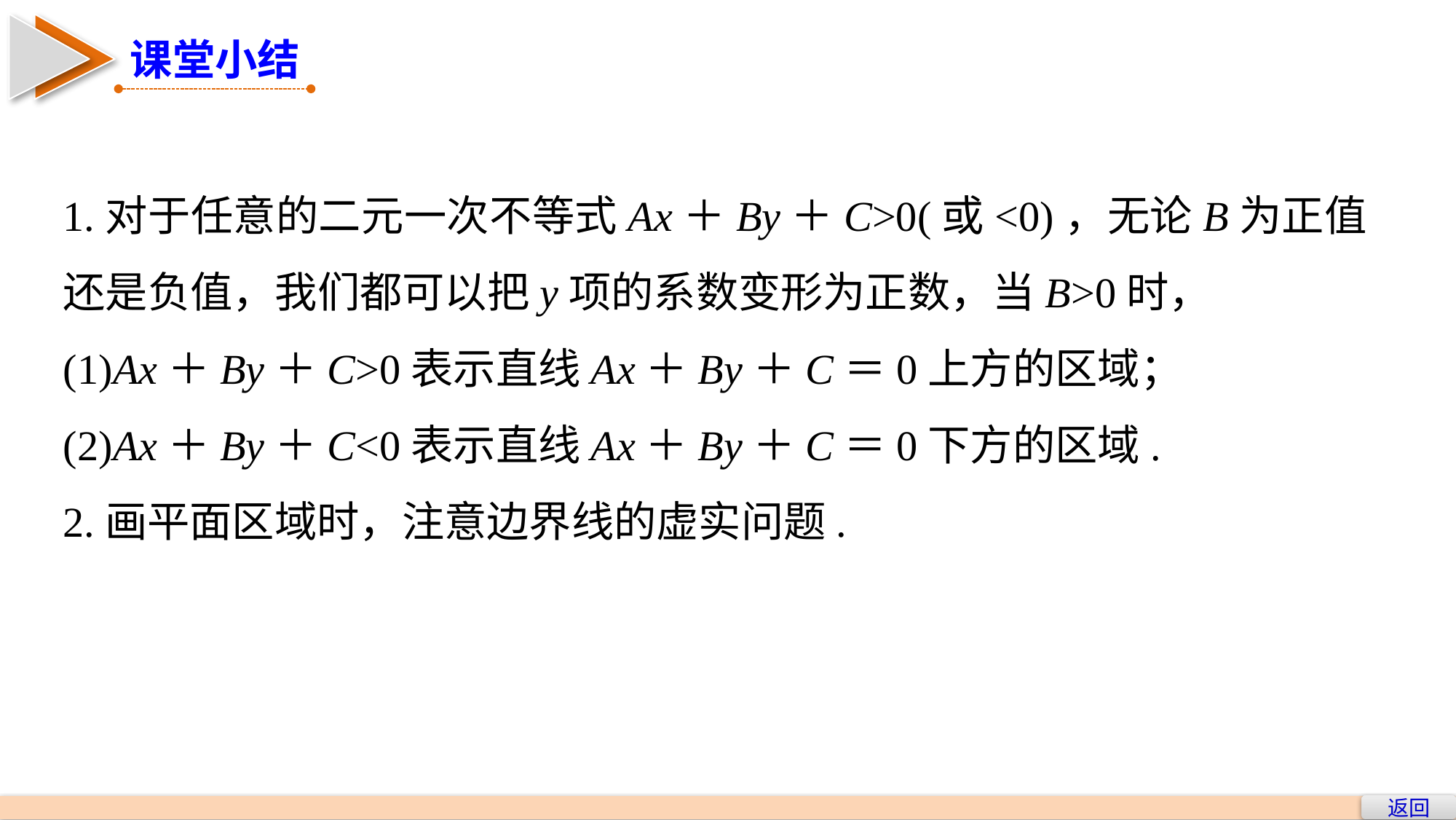

课堂小结
1.对于任意的二元一次不等式Ax＋By＋C>0(或<0)，无论B为正值还是负值，我们都可以把y项的系数变形为正数，当B>0时，
(1)Ax＋By＋C>0表示直线Ax＋By＋C＝0上方的区域；
(2)Ax＋By＋C<0表示直线Ax＋By＋C＝0下方的区域.
2.画平面区域时，注意边界线的虚实问题.
返回